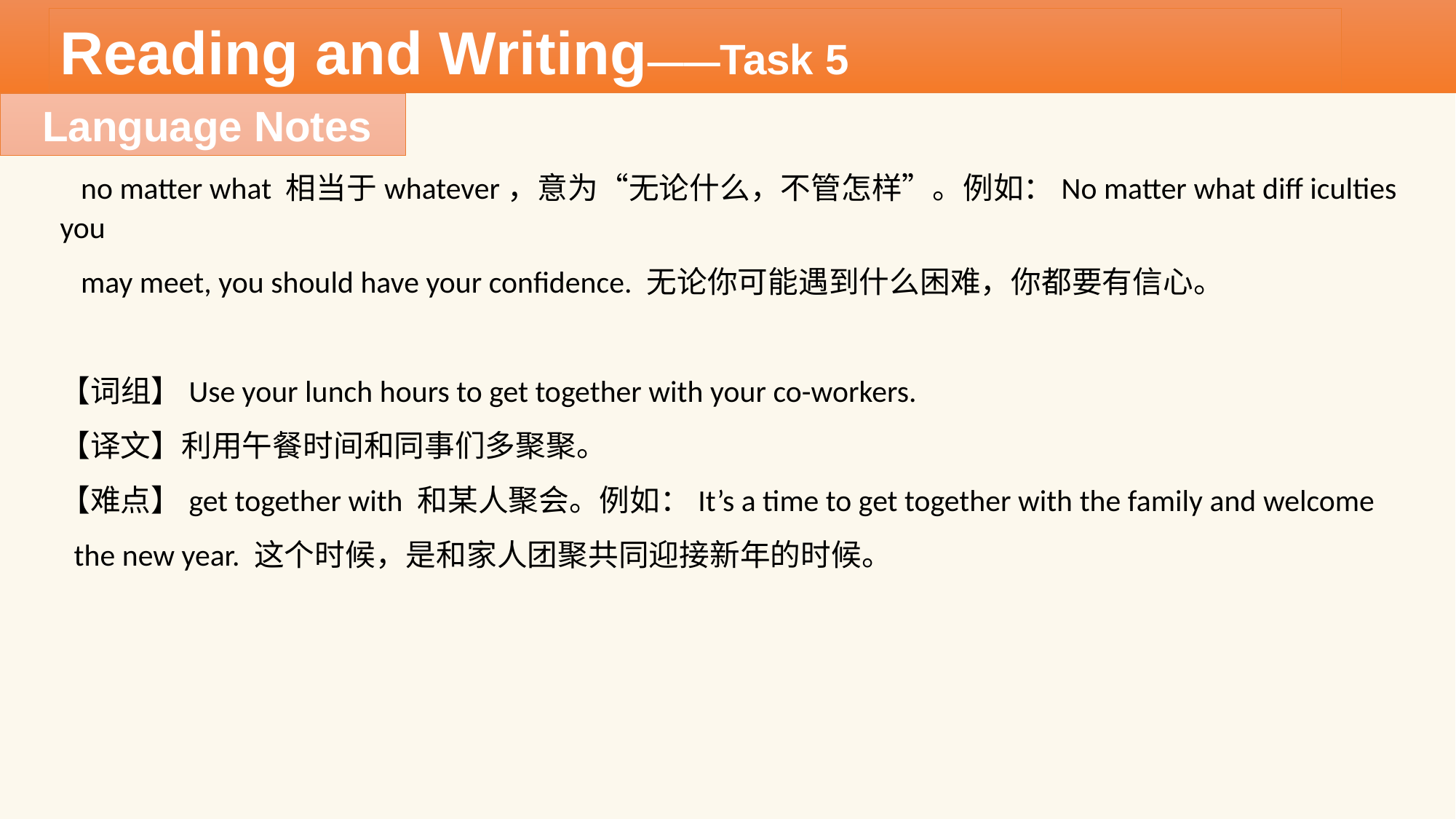

Reading and Writing——Task 5
Language Notes
   no matter what 相当于whatever，意为“无论什么，不管怎样”。例如：No matter what diff iculties you
   may meet, you should have your confidence. 无论你可能遇到什么困难，你都要有信心。

【词组】Use your lunch hours to get together with your co-workers.
【译文】利用午餐时间和同事们多聚聚。
【难点】get together with 和某人聚会。例如：It’s a time to get together with the family and welcome
  the new year. 这个时候，是和家人团聚共同迎接新年的时候。